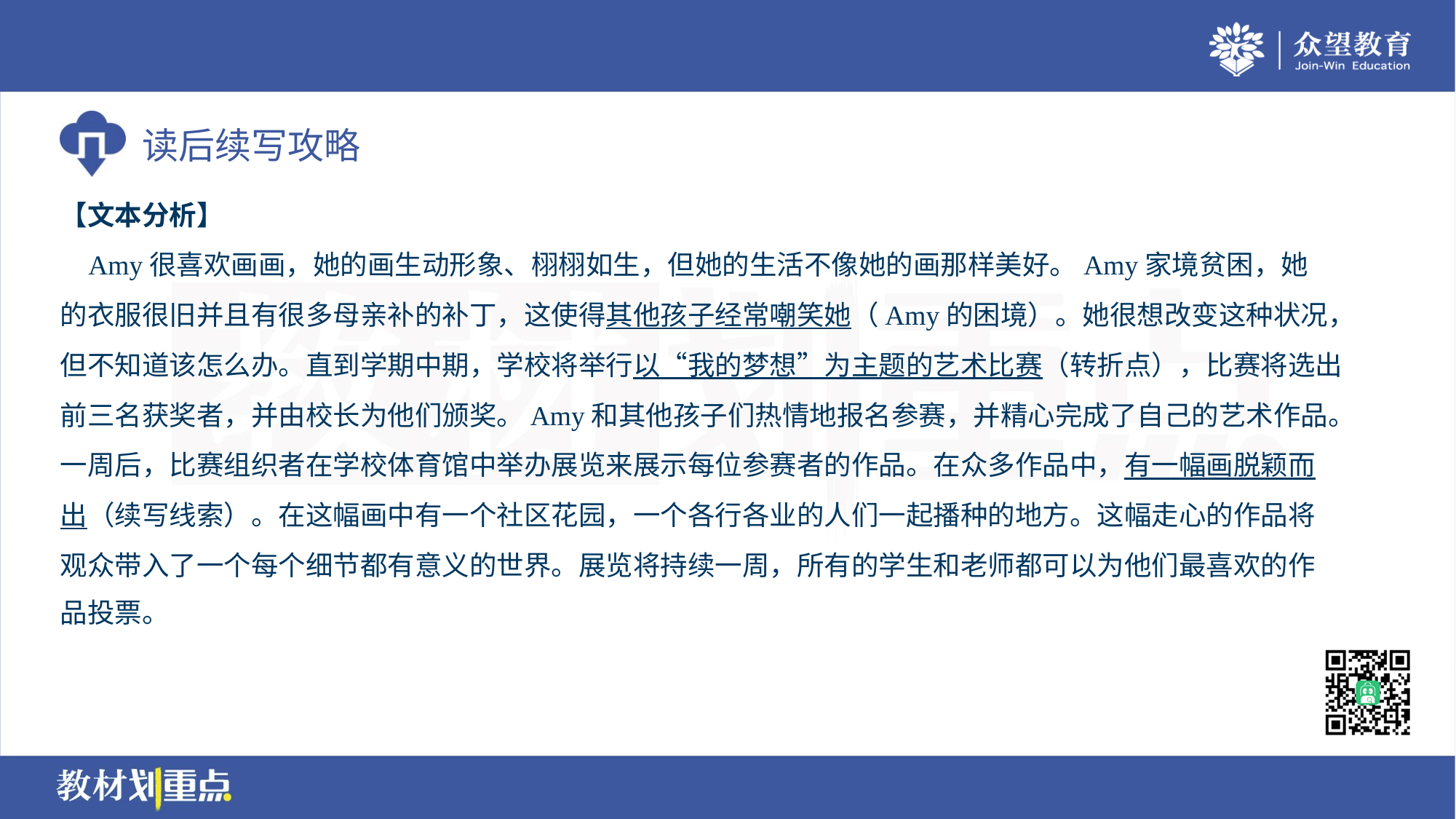

【文本分析】
    Amy很喜欢画画，她的画生动形象、栩栩如生，但她的生活不像她的画那样美好。Amy家境贫困，她
的衣服很旧并且有很多母亲补的补丁，这使得其他孩子经常嘲笑她（Amy的困境）。她很想改变这种状况，
但不知道该怎么办。直到学期中期，学校将举行以“我的梦想”为主题的艺术比赛（转折点），比赛将选出
前三名获奖者，并由校长为他们颁奖。Amy和其他孩子们热情地报名参赛，并精心完成了自己的艺术作品。
一周后，比赛组织者在学校体育馆中举办展览来展示每位参赛者的作品。在众多作品中，有一幅画脱颖而
出（续写线索）。在这幅画中有一个社区花园，一个各行各业的人们一起播种的地方。这幅走心的作品将
观众带入了一个每个细节都有意义的世界。展览将持续一周，所有的学生和老师都可以为他们最喜欢的作
品投票。